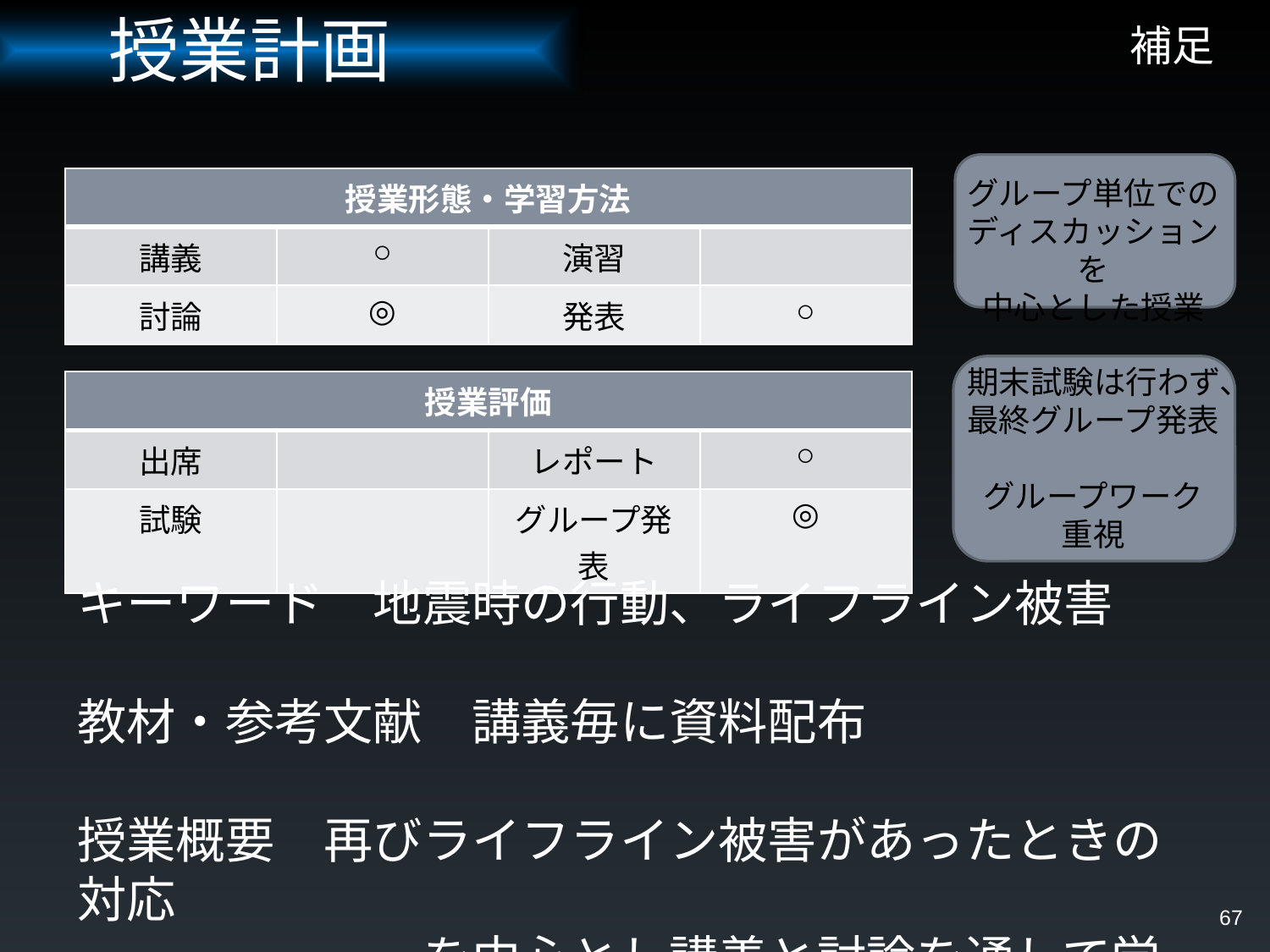

授業計画
# 補足

グループ単位でのディスカッションを
中心とした授業
| 授業形態・学習方法 |  |  |  |
| --- | --- | --- | --- |
| 講義 | ○ | 演習 |  |
| 討論 | ◎ | 発表 | ○ |

期末試験は行わず、最終グループ発表

グループワーク
重視
| 授業評価 |  |  |  |
| --- | --- | --- | --- |
| 出席 |  | レポート | ○ |
| 試験 |  | グループ発表 | ◎ |
キーワード　地震時の行動、ライフライン被害

教材・参考文献　講義毎に資料配布

授業概要　再びライフライン被害があったときの対応
　　　　　　　を中心とし講義と討論を通して学ぶ

67